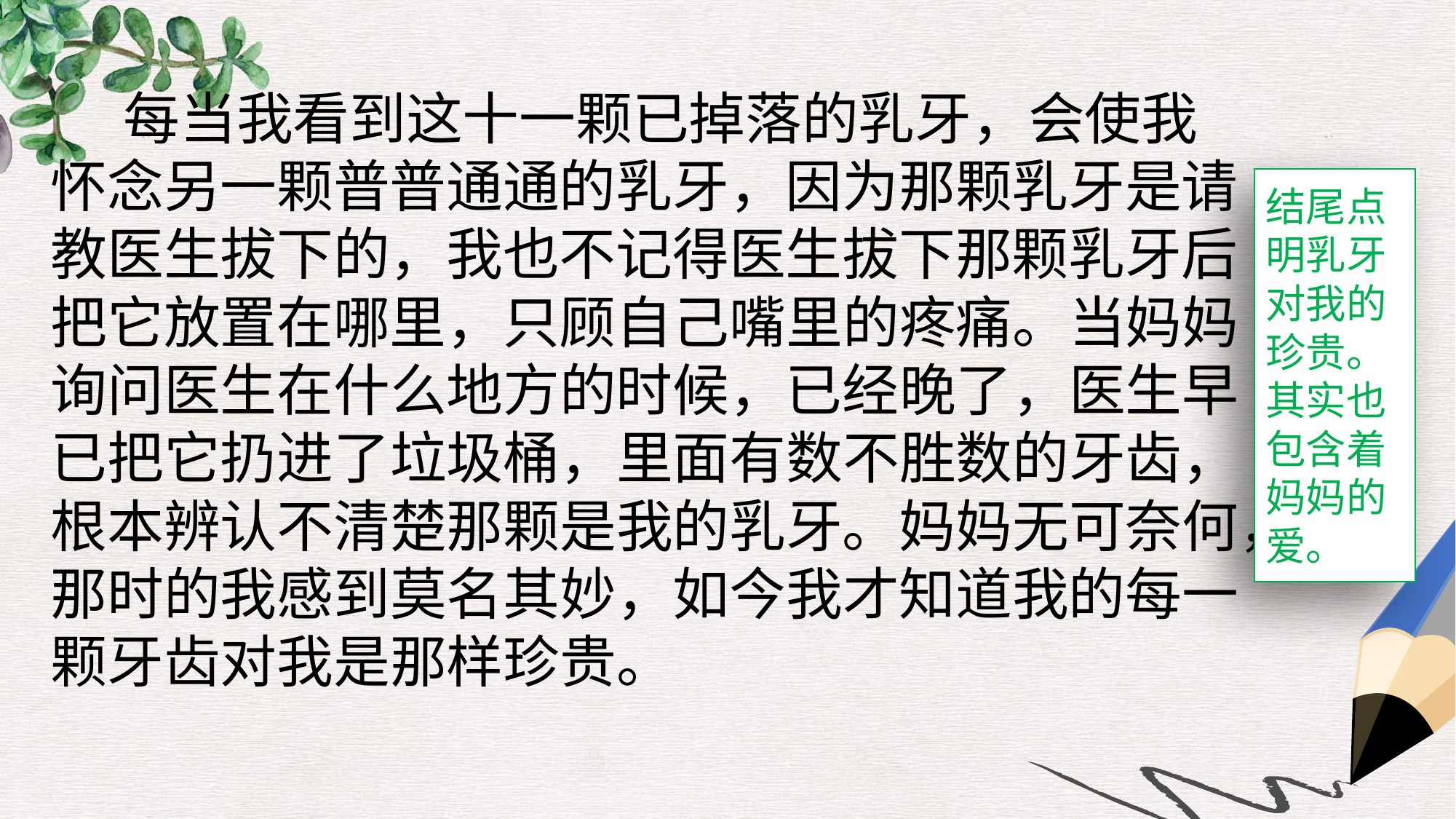

每当我看到这十一颗已掉落的乳牙，会使我怀念另一颗普普通通的乳牙，因为那颗乳牙是请教医生拔下的，我也不记得医生拔下那颗乳牙后把它放置在哪里，只顾自己嘴里的疼痛。当妈妈询问医生在什么地方的时候，已经晚了，医生早已把它扔进了垃圾桶，里面有数不胜数的牙齿，根本辨认不清楚那颗是我的乳牙。妈妈无可奈何，那时的我感到莫名其妙，如今我才知道我的每一颗牙齿对我是那样珍贵。
结尾点明乳牙对我的珍贵。其实也包含着妈妈的爱。